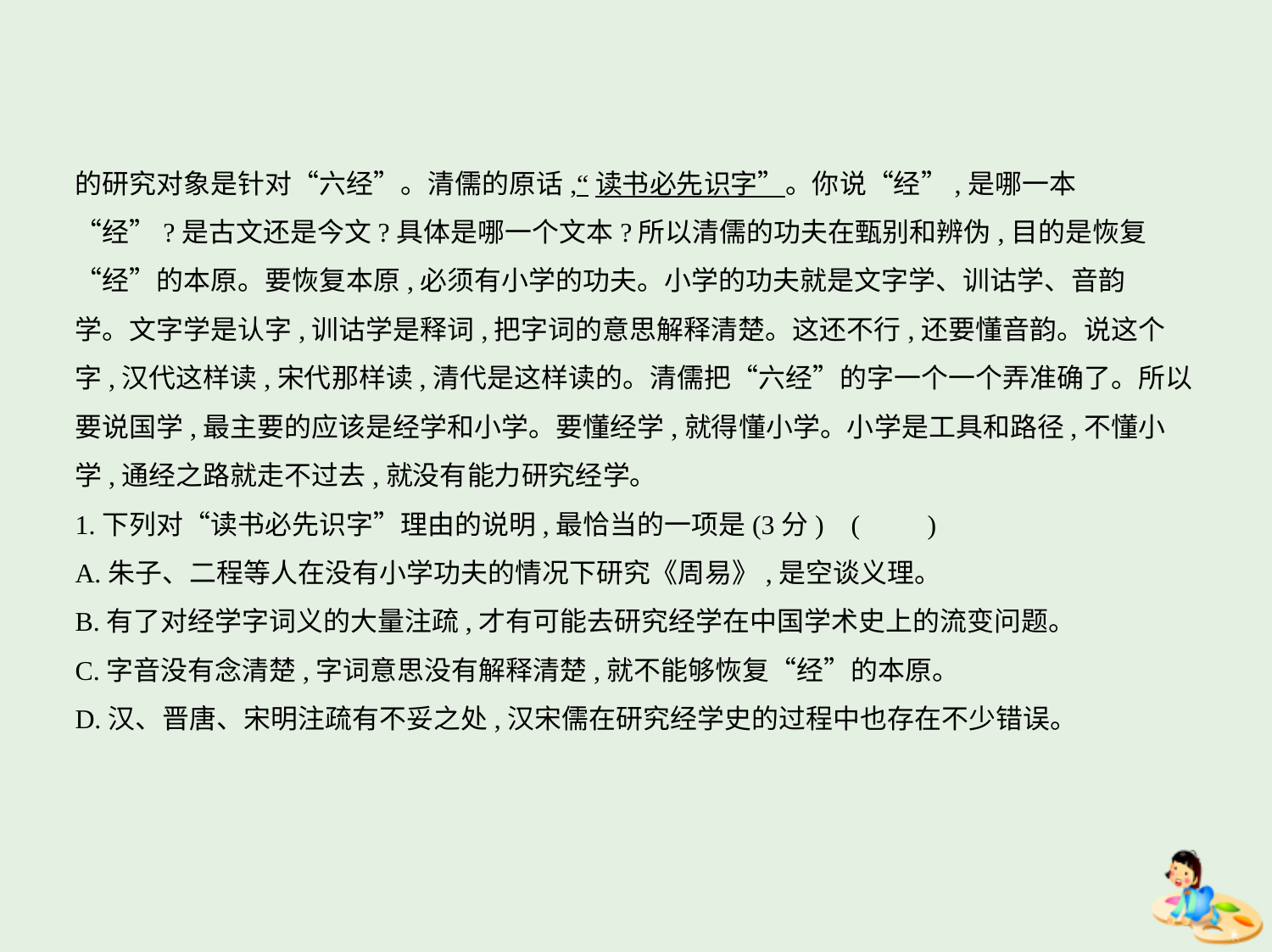

的研究对象是针对“六经”。清儒的原话,“读书必先识字”。你说“经”,是哪一本
“经”?是古文还是今文?具体是哪一个文本?所以清儒的功夫在甄别和辨伪,目的是恢复
“经”的本原。要恢复本原,必须有小学的功夫。小学的功夫就是文字学、训诂学、音韵
学。文字学是认字,训诂学是释词,把字词的意思解释清楚。这还不行,还要懂音韵。说这个
字,汉代这样读,宋代那样读,清代是这样读的。清儒把“六经”的字一个一个弄准确了。所以
要说国学,最主要的应该是经学和小学。要懂经学,就得懂小学。小学是工具和路径,不懂小
学,通经之路就走不过去,就没有能力研究经学。
1.下列对“读书必先识字”理由的说明,最恰当的一项是(3分) (　　)
A.朱子、二程等人在没有小学功夫的情况下研究《周易》,是空谈义理。
B.有了对经学字词义的大量注疏,才有可能去研究经学在中国学术史上的流变问题。
C.字音没有念清楚,字词意思没有解释清楚,就不能够恢复“经”的本原。
D.汉、晋唐、宋明注疏有不妥之处,汉宋儒在研究经学史的过程中也存在不少错误。